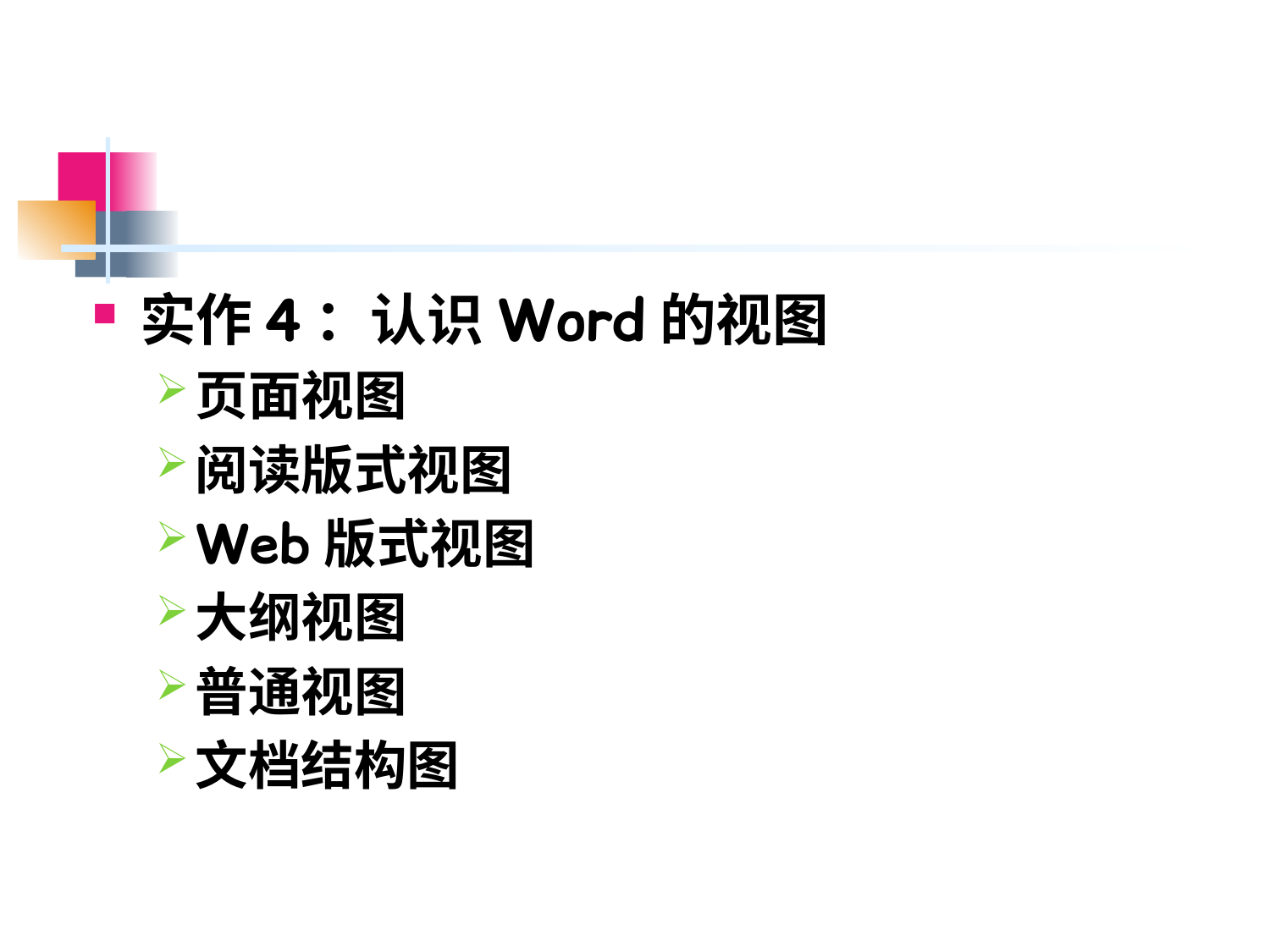

#
实作4：认识Word的视图
页面视图
阅读版式视图
Web版式视图
大纲视图
普通视图
文档结构图